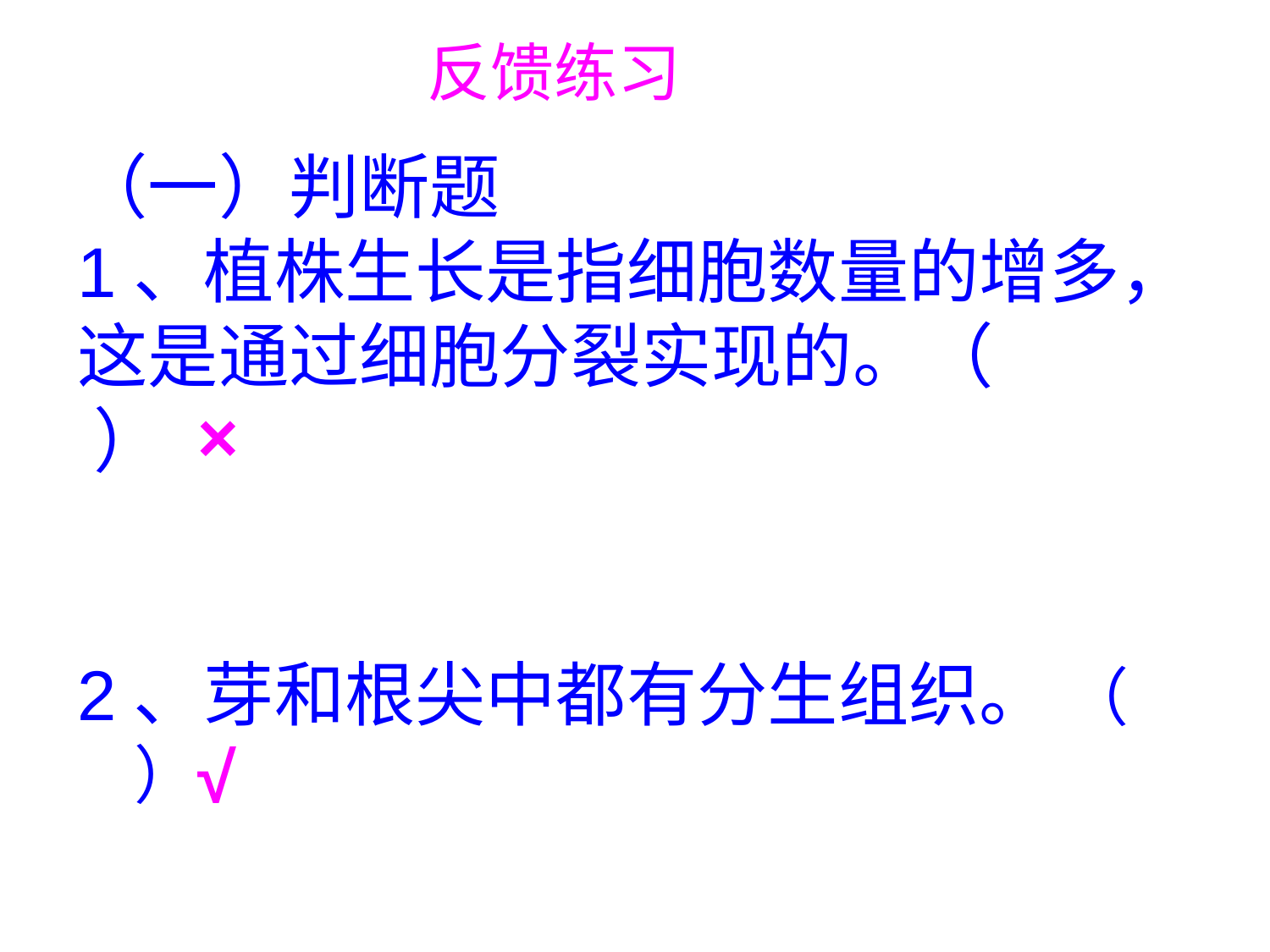

反馈练习
（一）判断题
1、植株生长是指细胞数量的增多，
这是通过细胞分裂实现的。（         ）

2、芽和根尖中都有分生组织。 （         ）
×
√